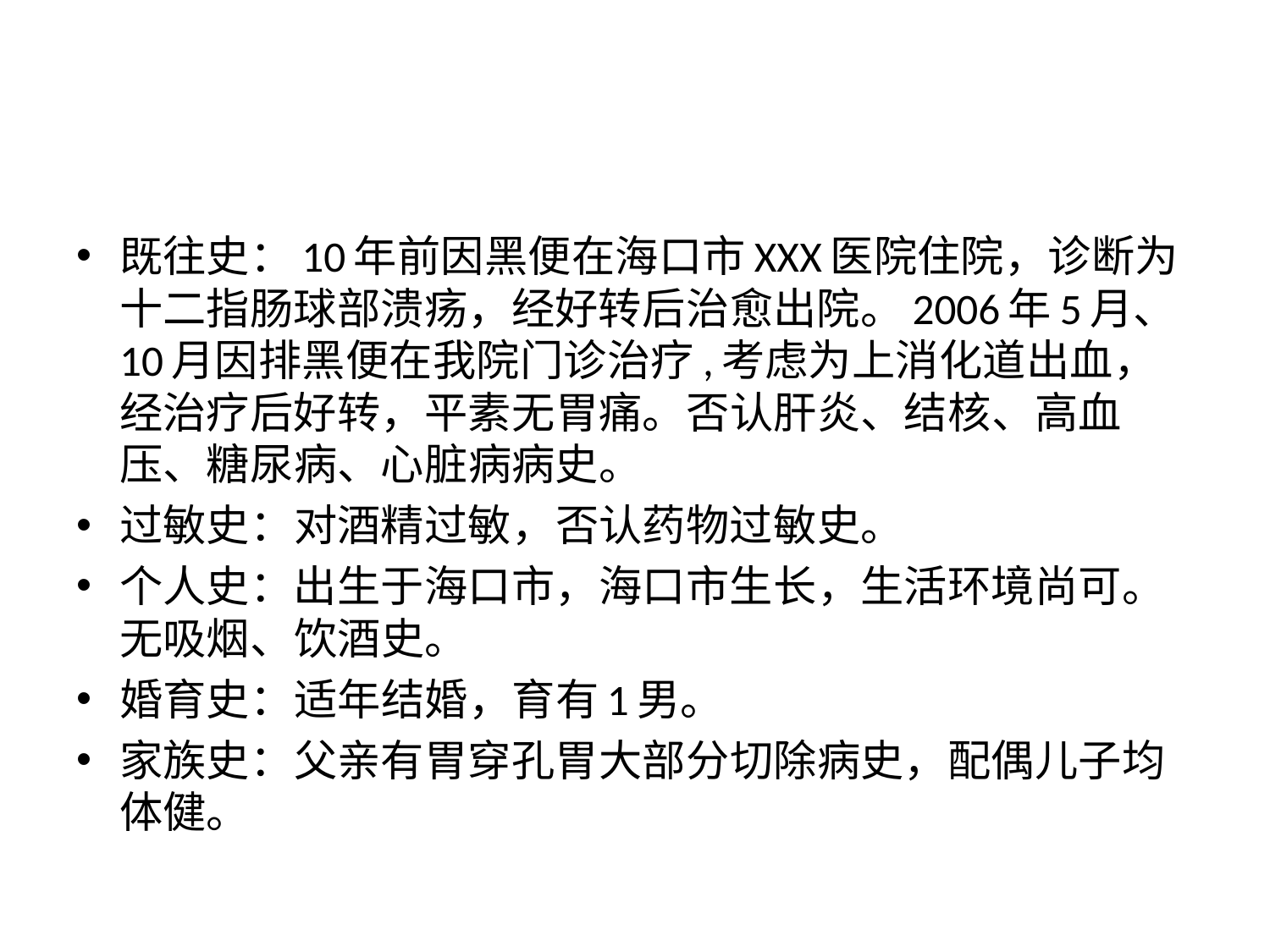

既往史：10年前因黑便在海口市XXX医院住院，诊断为十二指肠球部溃疡，经好转后治愈出院。2006年5月、10月因排黑便在我院门诊治疗,考虑为上消化道出血，经治疗后好转，平素无胃痛。否认肝炎、结核、高血压、糖尿病、心脏病病史。
过敏史：对酒精过敏，否认药物过敏史。
个人史：出生于海口市，海口市生长，生活环境尚可。无吸烟、饮酒史。
婚育史：适年结婚，育有1男。
家族史：父亲有胃穿孔胃大部分切除病史，配偶儿子均体健。